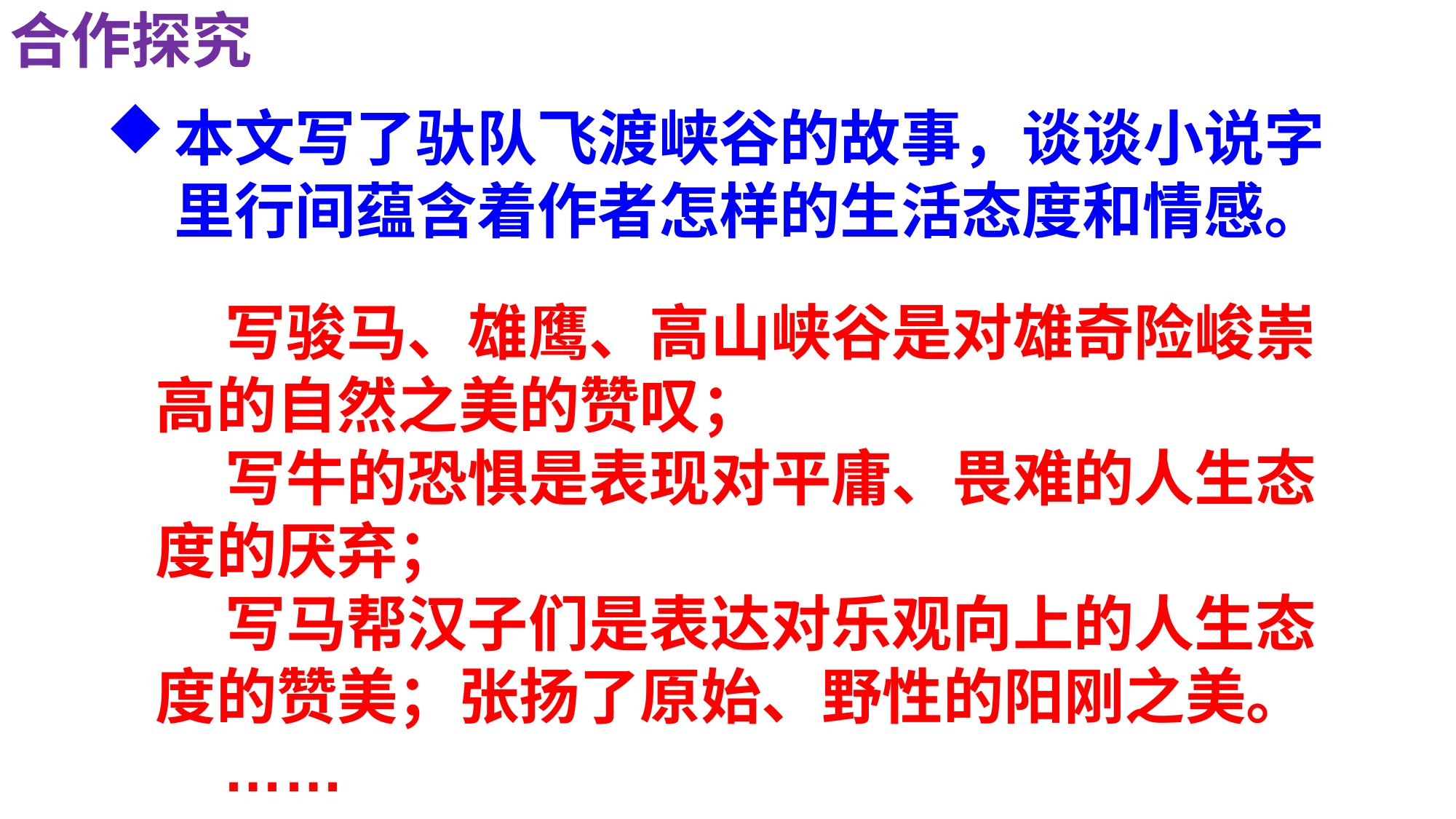

合作探究
本文写了驮队飞渡峡谷的故事，谈谈小说字里行间蕴含着作者怎样的生活态度和情感。
    写骏马、雄鹰、高山峡谷是对雄奇险峻崇高的自然之美的赞叹；
    写牛的恐惧是表现对平庸、畏难的人生态度的厌弃；
    写马帮汉子们是表达对乐观向上的人生态度的赞美；张扬了原始、野性的阳刚之美。
    ……